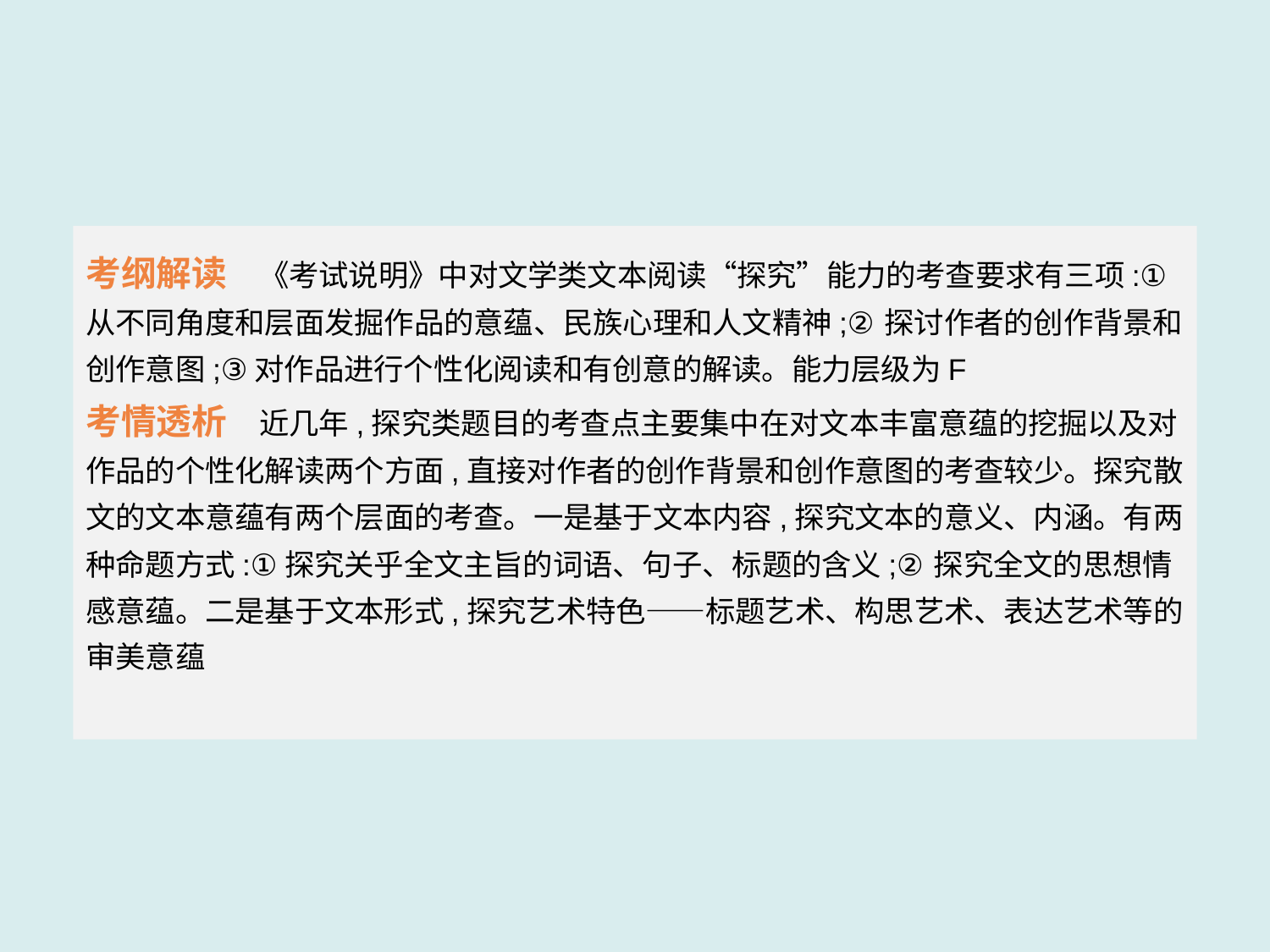

考纲解读    《考试说明》中对文学类文本阅读“探究”能力的考查要求有三项:①从不同角度和层面发掘作品的意蕴、民族心理和人文精神;②探讨作者的创作背景和创作意图;③对作品进行个性化阅读和有创意的解读。能力层级为F
考情透析    近几年,探究类题目的考查点主要集中在对文本丰富意蕴的挖掘以及对作品的个性化解读两个方面,直接对作者的创作背景和创作意图的考查较少。探究散文的文本意蕴有两个层面的考查。一是基于文本内容,探究文本的意义、内涵。有两种命题方式:①探究关乎全文主旨的词语、句子、标题的含义;②探究全文的思想情感意蕴。二是基于文本形式,探究艺术特色——标题艺术、构思艺术、表达艺术等的审美意蕴